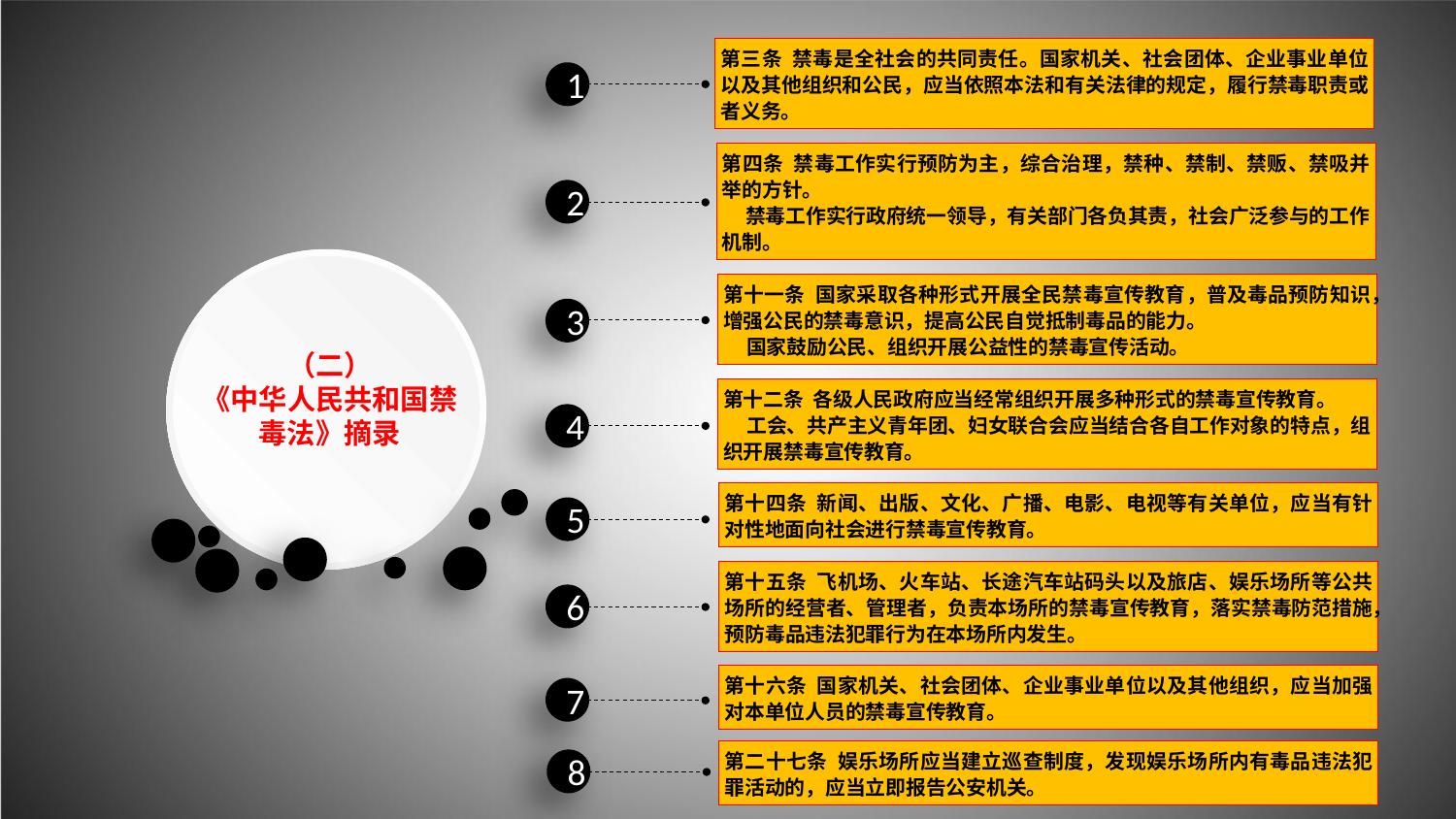

第三条  禁毒是全社会的共同责任。国家机关、社会团体、企业事业单位以及其他组织和公民，应当依照本法和有关法律的规定，履行禁毒职责或者义务。
1
第四条  禁毒工作实行预防为主，综合治理，禁种、禁制、禁贩、禁吸并举的方针。
    禁毒工作实行政府统一领导，有关部门各负其责，社会广泛参与的工作机制。
2

第十一条  国家采取各种形式开展全民禁毒宣传教育，普及毒品预防知识，增强公民的禁毒意识，提高公民自觉抵制毒品的能力。
    国家鼓励公民、组织开展公益性的禁毒宣传活动。
3
（二）
《中华人民共和国禁毒法》摘录
第十二条  各级人民政府应当经常组织开展多种形式的禁毒宣传教育。
    工会、共产主义青年团、妇女联合会应当结合各自工作对象的特点，组织开展禁毒宣传教育。
4
第十四条  新闻、出版、文化、广播、电影、电视等有关单位，应当有针对性地面向社会进行禁毒宣传教育。

5

第十五条  飞机场、火车站、长途汽车站码头以及旅店、娱乐场所等公共场所的经营者、管理者，负责本场所的禁毒宣传教育，落实禁毒防范措施，预防毒品违法犯罪行为在本场所内发生。

6
第十六条  国家机关、社会团体、企业事业单位以及其他组织，应当加强对本单位人员的禁毒宣传教育。
7
第二十七条  娱乐场所应当建立巡查制度，发现娱乐场所内有毒品违法犯罪活动的，应当立即报告公安机关。
8